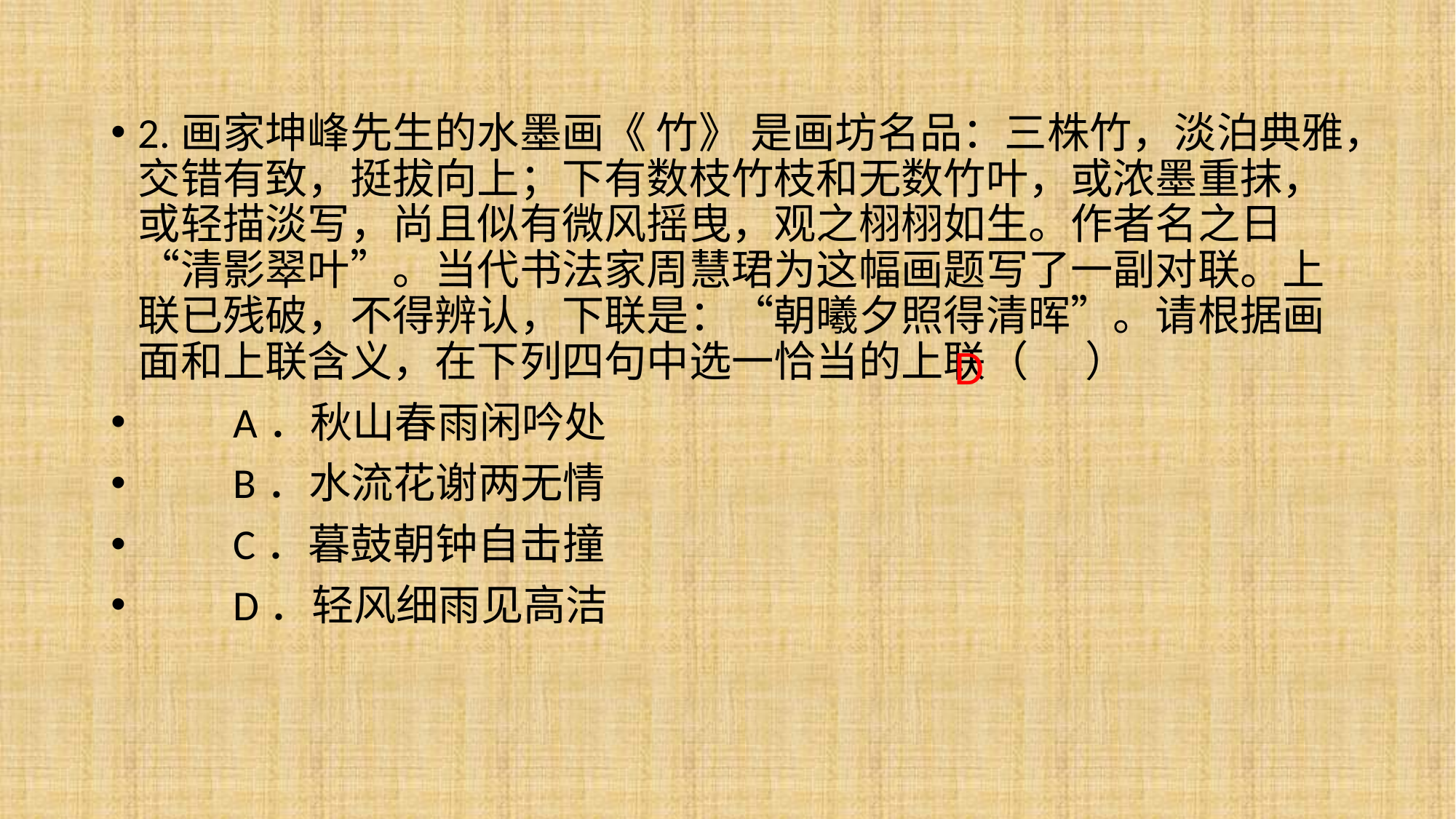

2.画家坤峰先生的水墨画《 竹》 是画坊名品：三株竹，淡泊典雅，交错有致，挺拔向上；下有数枝竹枝和无数竹叶，或浓墨重抹，或轻描淡写，尚且似有微风摇曳，观之栩栩如生。作者名之日“清影翠叶”。当代书法家周慧珺为这幅画题写了一副对联。上联已残破，不得辨认，下联是：“朝曦夕照得清晖”。请根据画面和上联含义，在下列四句中选一恰当的上联（      ）
　　A．秋山春雨闲吟处
　　B．水流花谢两无情
　　C．暮鼓朝钟自击撞
　　D．轻风细雨见高洁
D